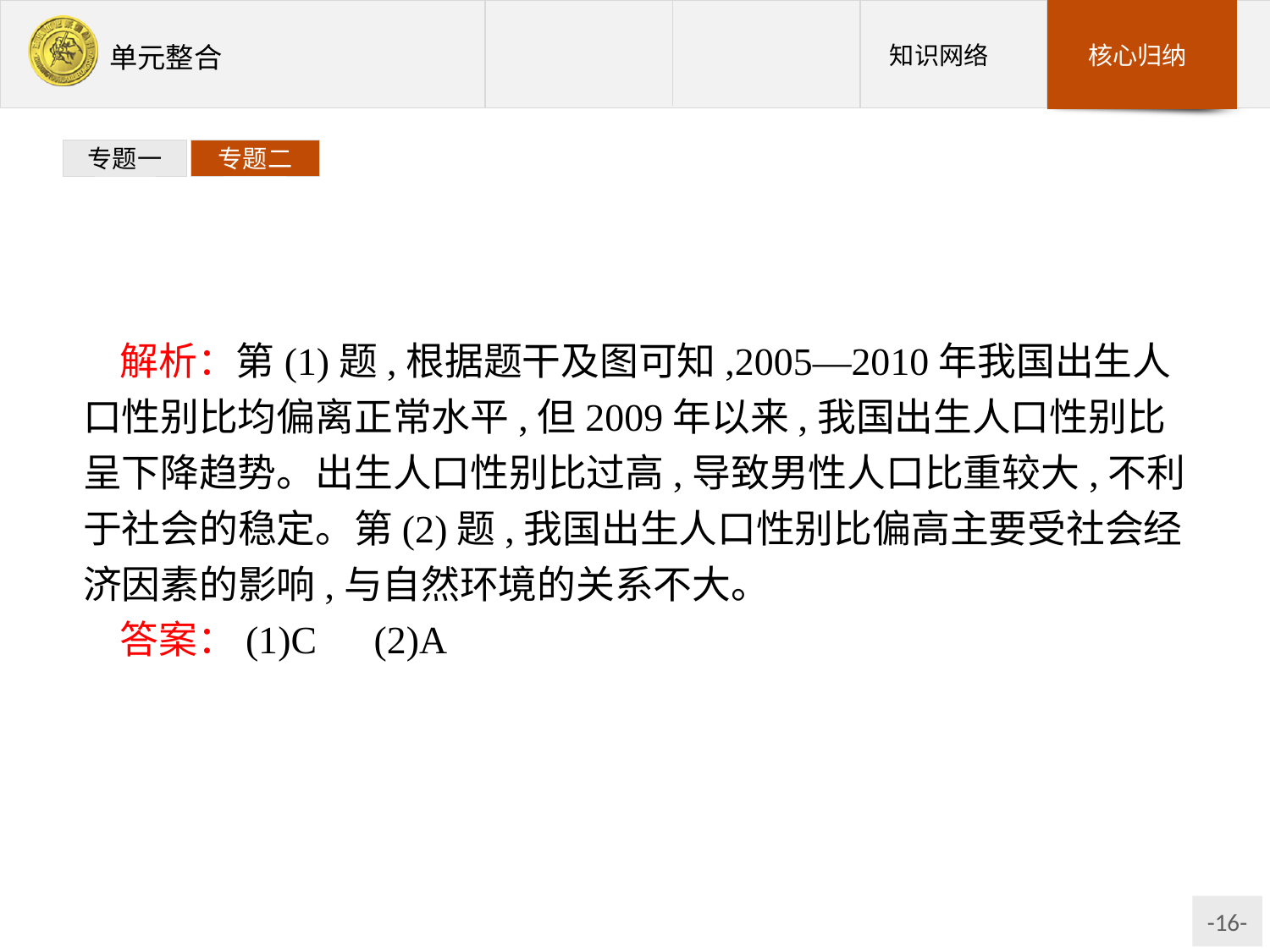

专题一
专题二
解析：第(1)题,根据题干及图可知,2005—2010年我国出生人口性别比均偏离正常水平,但2009年以来,我国出生人口性别比呈下降趋势。出生人口性别比过高,导致男性人口比重较大,不利于社会的稳定。第(2)题,我国出生人口性别比偏高主要受社会经济因素的影响,与自然环境的关系不大。
答案：(1)C　(2)A